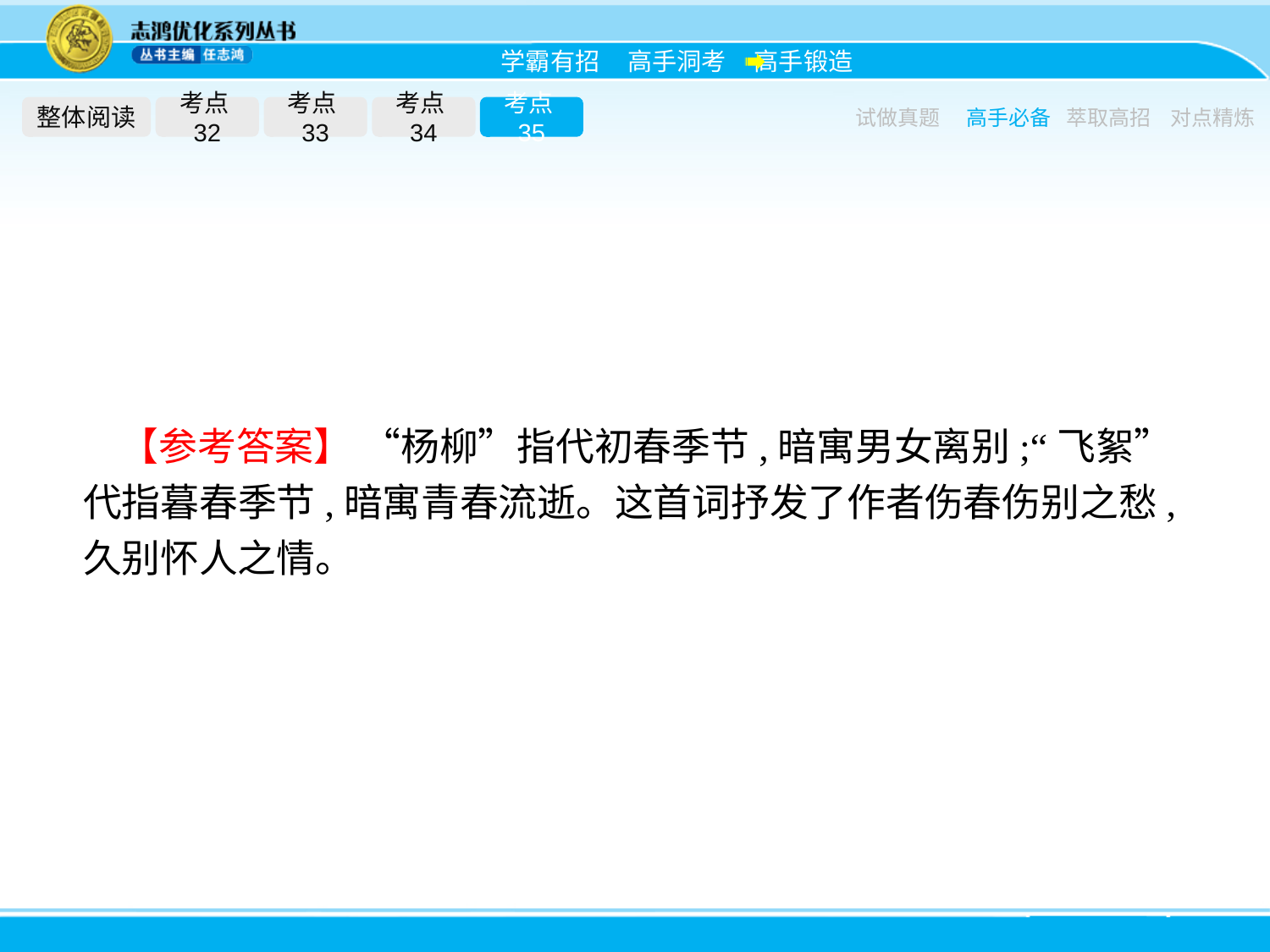

整体阅读
考点32
考点33
考点34
考点35
试做真题
高手必备
萃取高招
对点精炼
【参考答案】 “杨柳”指代初春季节,暗寓男女离别;“飞絮”代指暮春季节,暗寓青春流逝。这首词抒发了作者伤春伤别之愁,久别怀人之情。